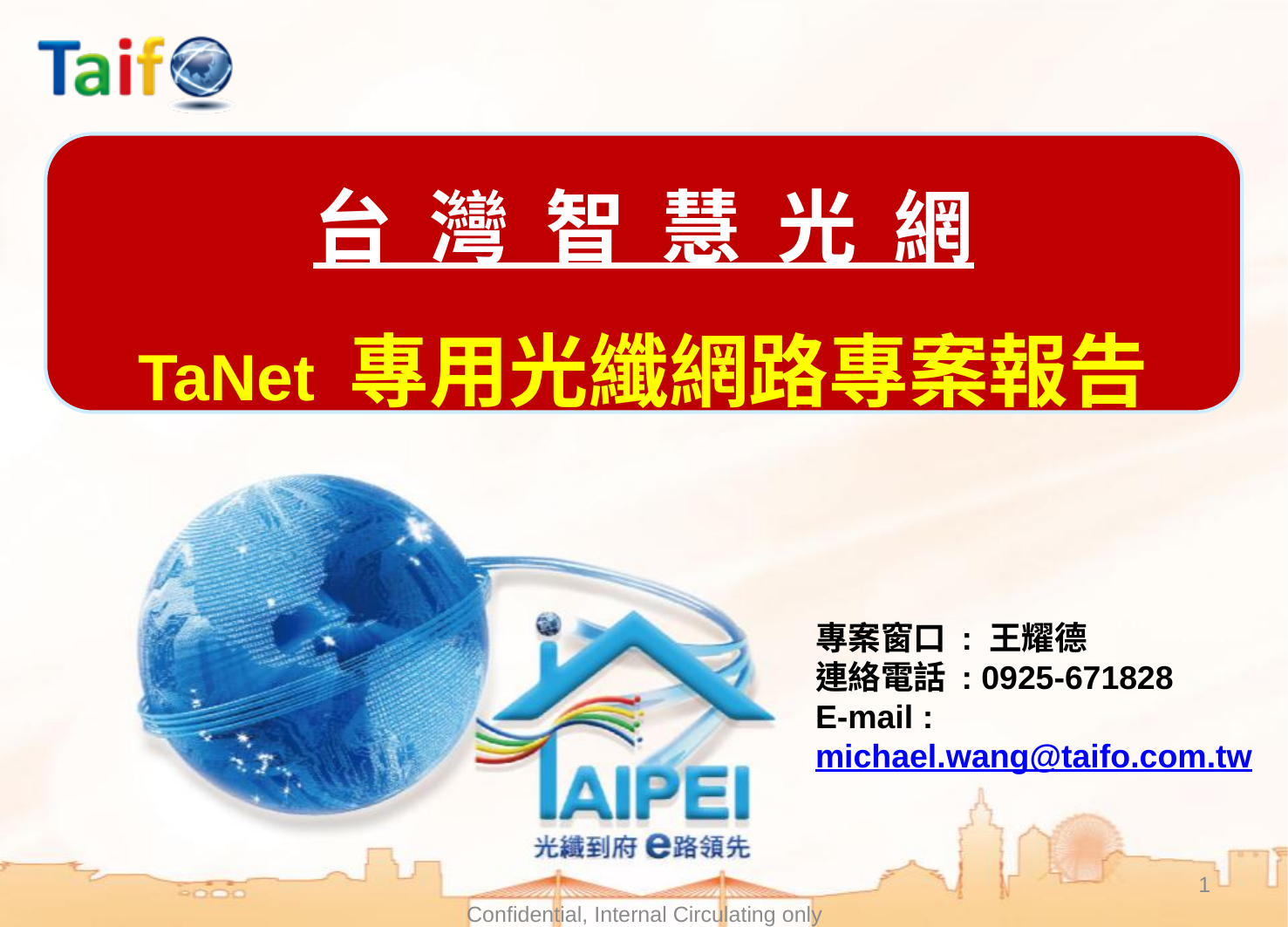

台  灣  智  慧  光  網
TaNet 專用光纖網路專案報告
專案窗口 : 王耀德
連絡電話 : 0925-671828
E-mail :
michael.wang@taifo.com.tw

1
Confidential, Internal Circulating only